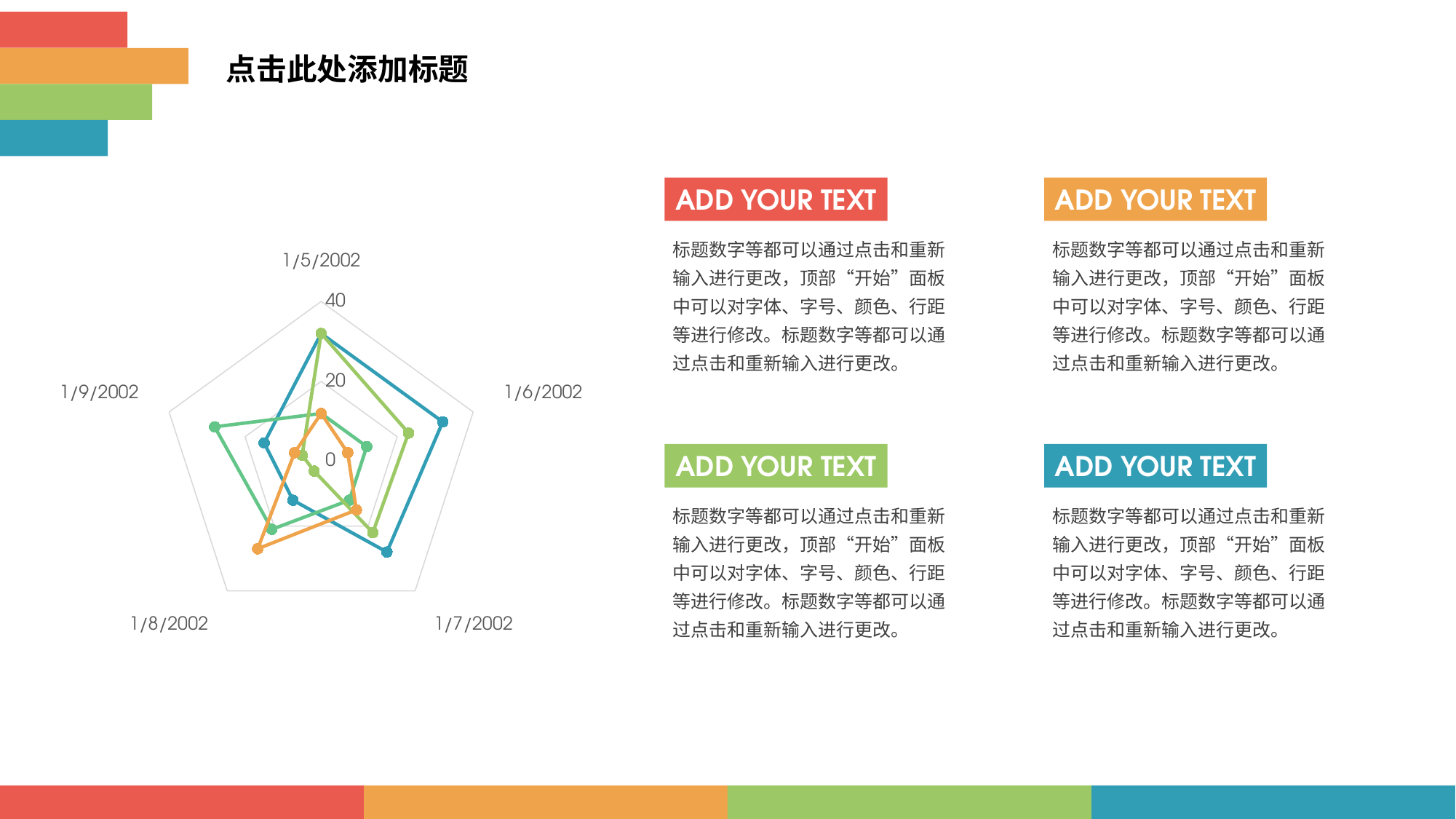

点击此处添加标题
ADD YOUR TEXT
ADD YOUR TEXT

### Chart

| Category | 系列 1 | 系列 2 | 系列 3 | 系列 4 |
|---|---|---|---|---|
| 37261 | 32.0 | 12.0 | 32.0 | 12.0 |
| 37262 | 32.0 | 12.0 | 23.0 | 7.0 |
| 37263 | 28.0 | 12.0 | 22.0 | 15.0 |
| 37264 | 12.0 | 21.0 | 3.0 | 27.0 |
| 37265 | 15.0 | 28.0 | 5.0 | 7.0 |
标题数字等都可以通过点击和重新输入进行更改，顶部“开始”面板中可以对字体、字号、颜色、行距等进行修改。标题数字等都可以通过点击和重新输入进行更改。
标题数字等都可以通过点击和重新输入进行更改，顶部“开始”面板中可以对字体、字号、颜色、行距等进行修改。标题数字等都可以通过点击和重新输入进行更改。
ADD YOUR TEXT
ADD YOUR TEXT
标题数字等都可以通过点击和重新输入进行更改，顶部“开始”面板中可以对字体、字号、颜色、行距等进行修改。标题数字等都可以通过点击和重新输入进行更改。
标题数字等都可以通过点击和重新输入进行更改，顶部“开始”面板中可以对字体、字号、颜色、行距等进行修改。标题数字等都可以通过点击和重新输入进行更改。